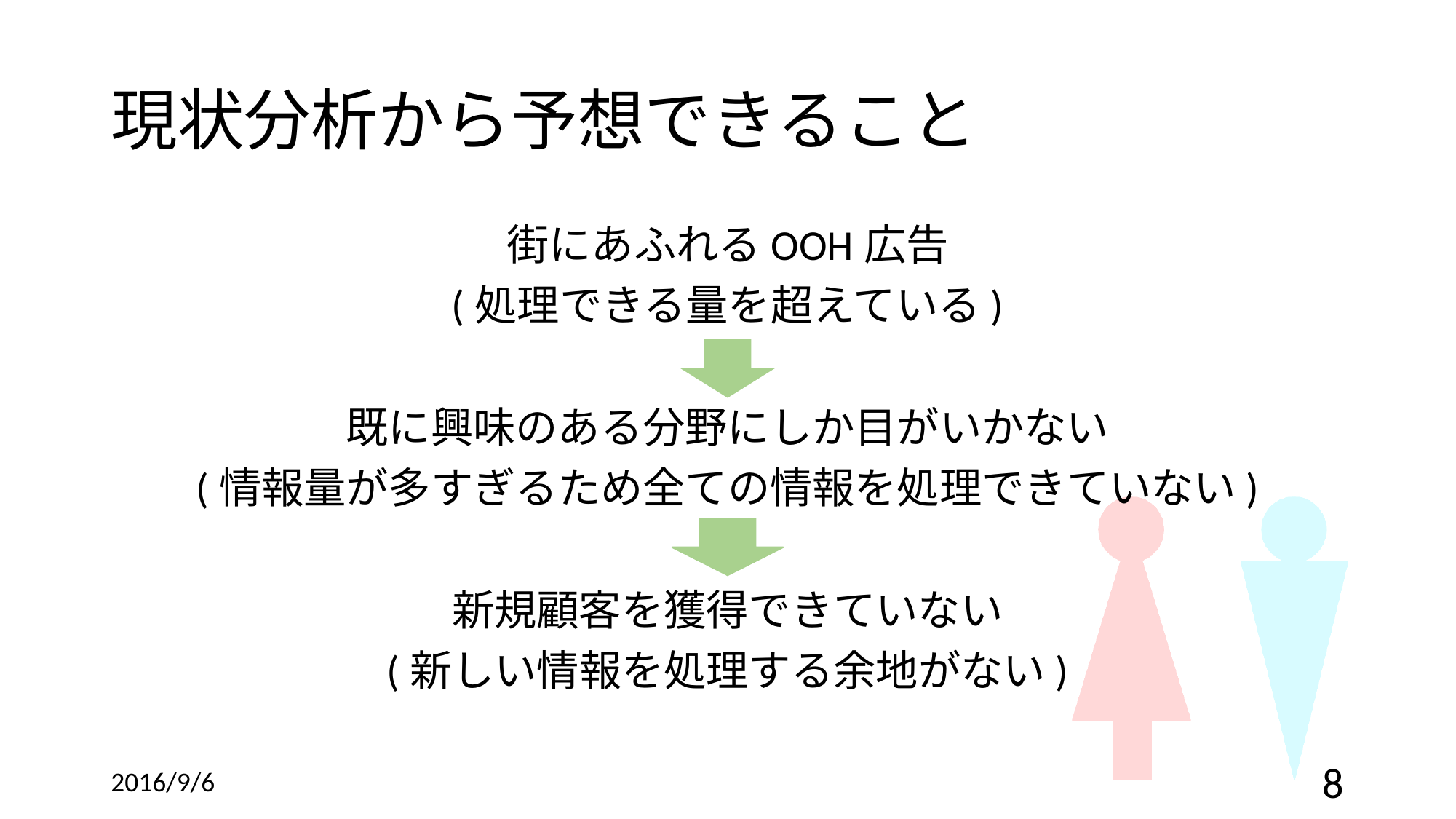

# 現状分析から予想できること
街にあふれるOOH広告
(処理できる量を超えている)

既に興味のある分野にしか目がいかない
(情報量が多すぎるため全ての情報を処理できていない)

新規顧客を獲得できていない
(新しい情報を処理する余地がない)

2016/9/6
8